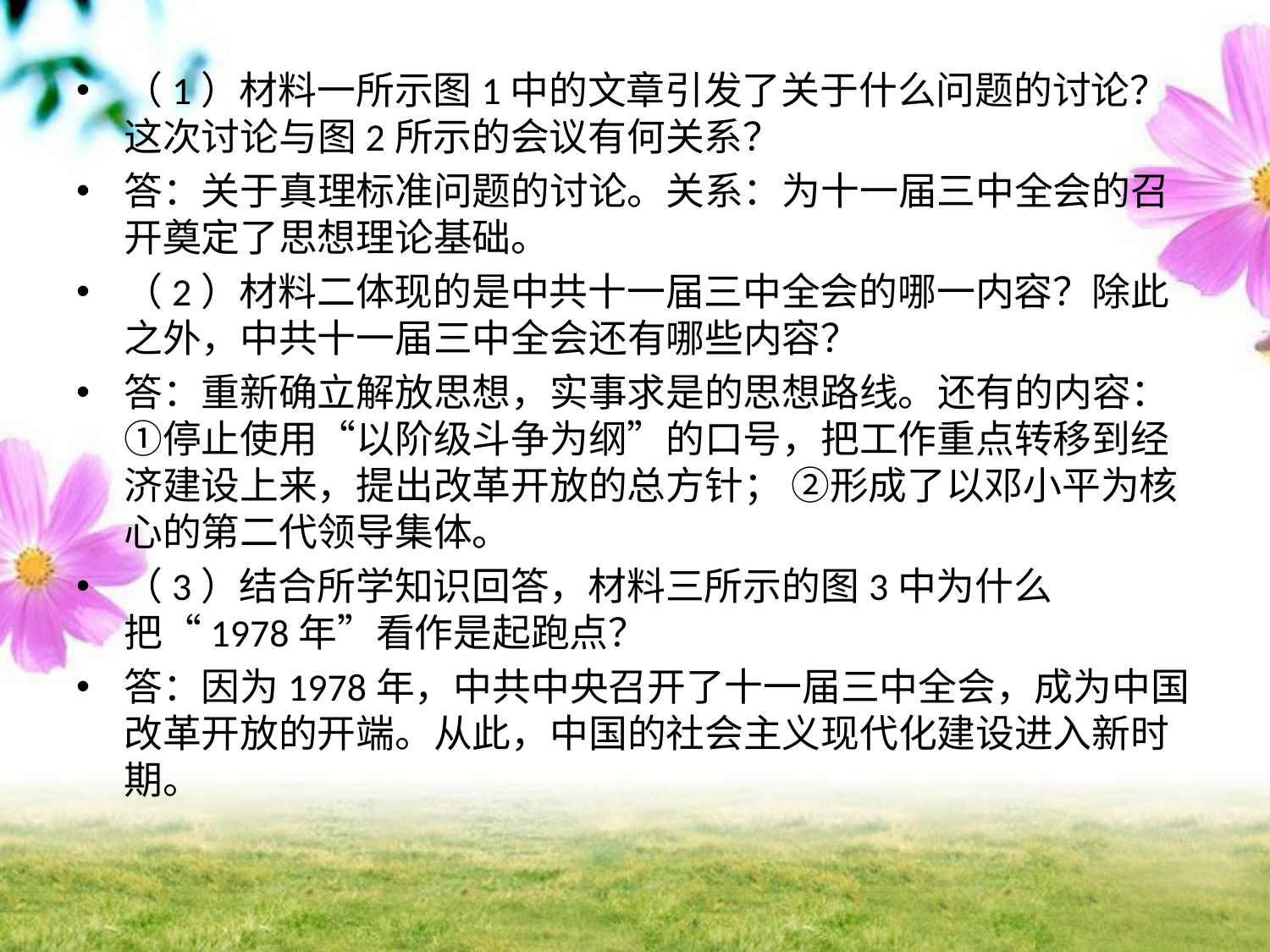

（1）材料一所示图1中的文章引发了关于什么问题的讨论？这次讨论与图2所示的会议有何关系？
答：关于真理标准问题的讨论。关系：为十一届三中全会的召开奠定了思想理论基础。
（2）材料二体现的是中共十一届三中全会的哪一内容？除此之外，中共十一届三中全会还有哪些内容？
答：重新确立解放思想，实事求是的思想路线。还有的内容： ①停止使用“以阶级斗争为纲”的口号，把工作重点转移到经济建设上来，提出改革开放的总方针； ②形成了以邓小平为核心的第二代领导集体。
（3）结合所学知识回答，材料三所示的图3中为什么把“1978年”看作是起跑点？
答：因为1978年，中共中央召开了十一届三中全会，成为中国改革开放的开端。从此，中国的社会主义现代化建设进入新时期。